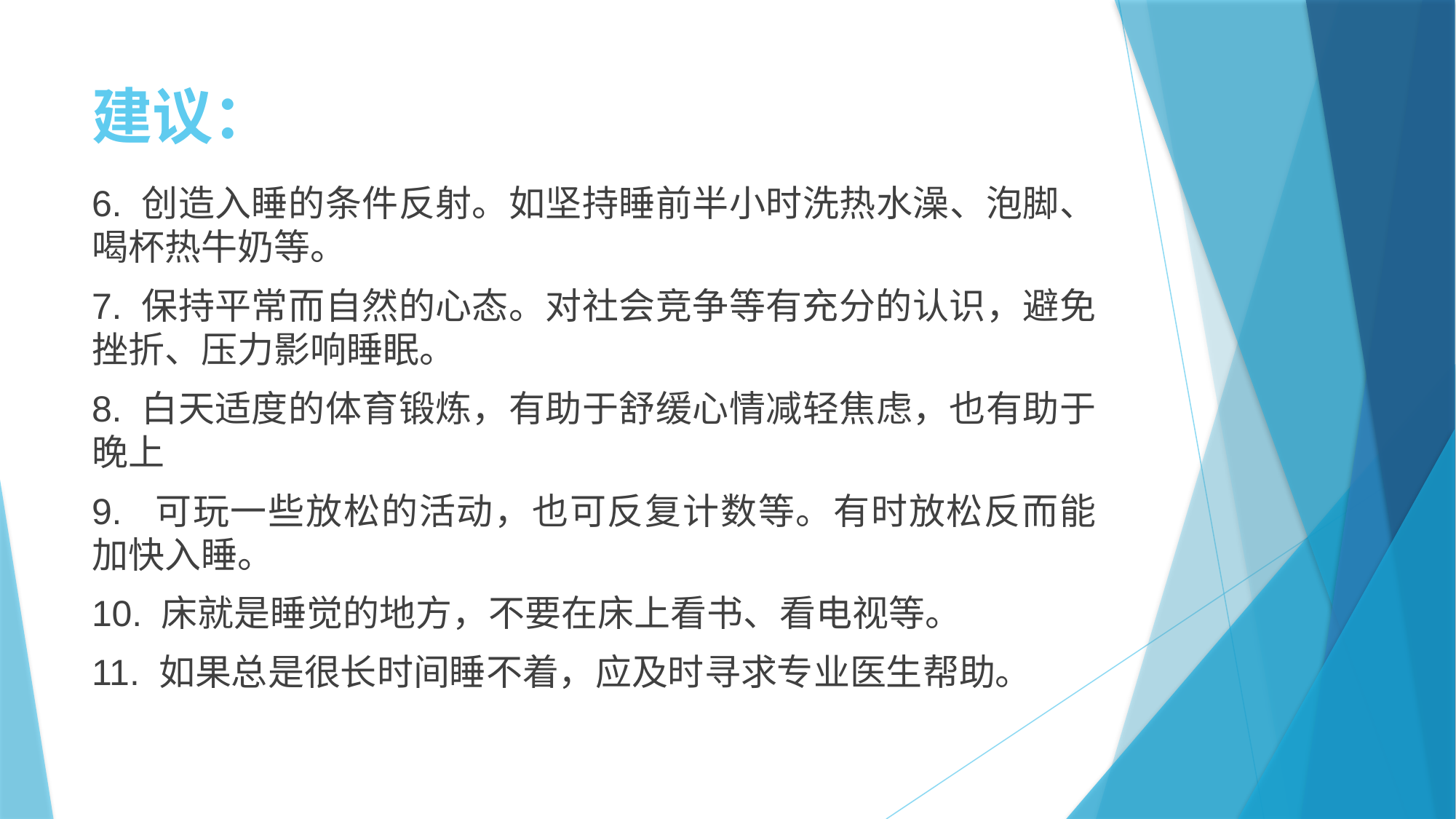

# 建议：
6. 创造入睡的条件反射。如坚持睡前半小时洗热水澡、泡脚、喝杯热牛奶等。
7. 保持平常而自然的心态。对社会竞争等有充分的认识，避免挫折、压力影响睡眠。
8. 白天适度的体育锻炼，有助于舒缓心情减轻焦虑，也有助于晚上
9.  可玩一些放松的活动，也可反复计数等。有时放松反而能加快入睡。
10. 床就是睡觉的地方，不要在床上看书、看电视等。
11. 如果总是很长时间睡不着，应及时寻求专业医生帮助。